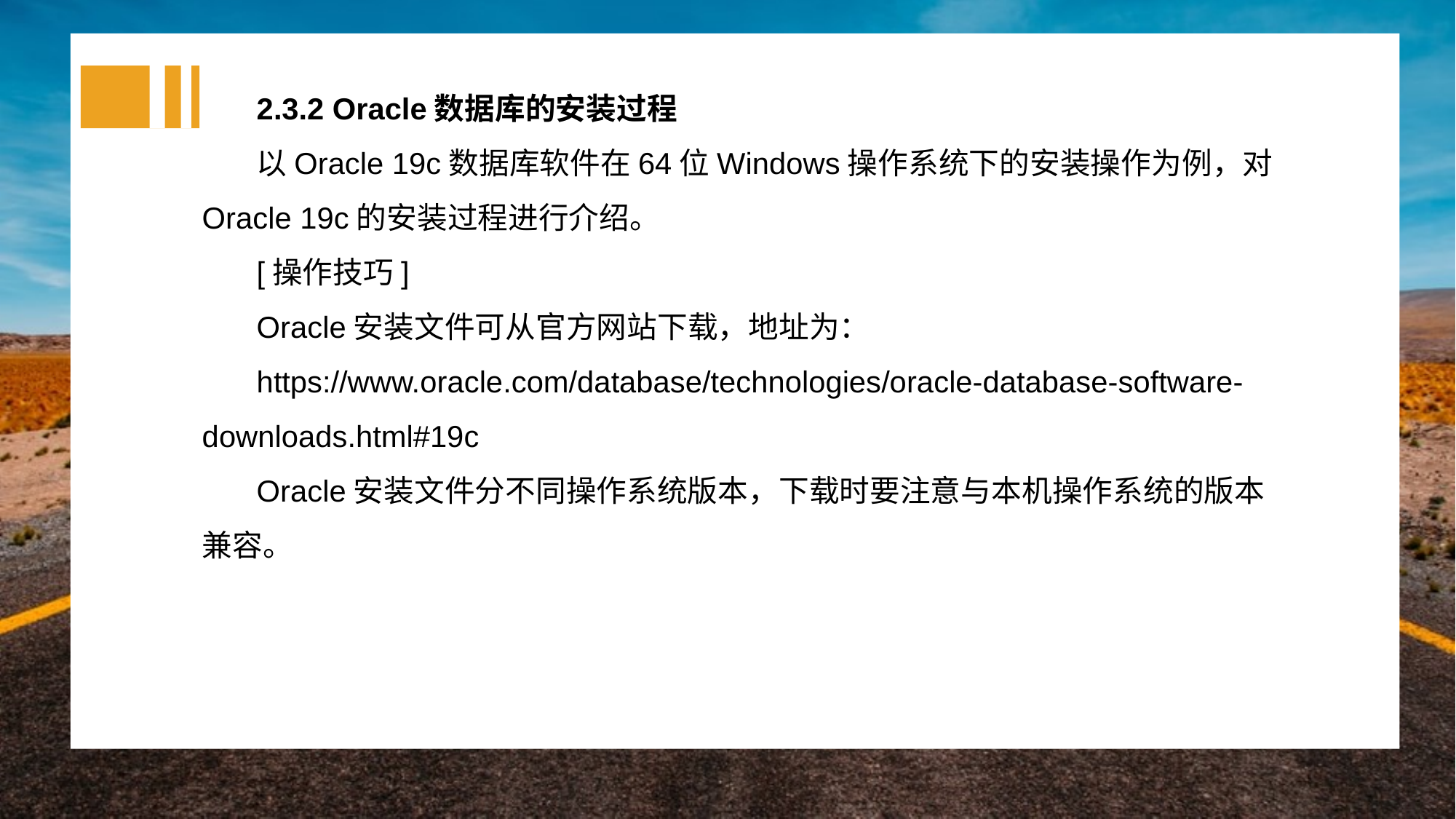

2.3.2 Oracle数据库的安装过程
以Oracle 19c数据库软件在64位Windows操作系统下的安装操作为例，对Oracle 19c的安装过程进行介绍。
[操作技巧]
Oracle安装文件可从官方网站下载，地址为：
https://www.oracle.com/database/technologies/oracle-database-software-downloads.html#19c
Oracle安装文件分不同操作系统版本，下载时要注意与本机操作系统的版本兼容。